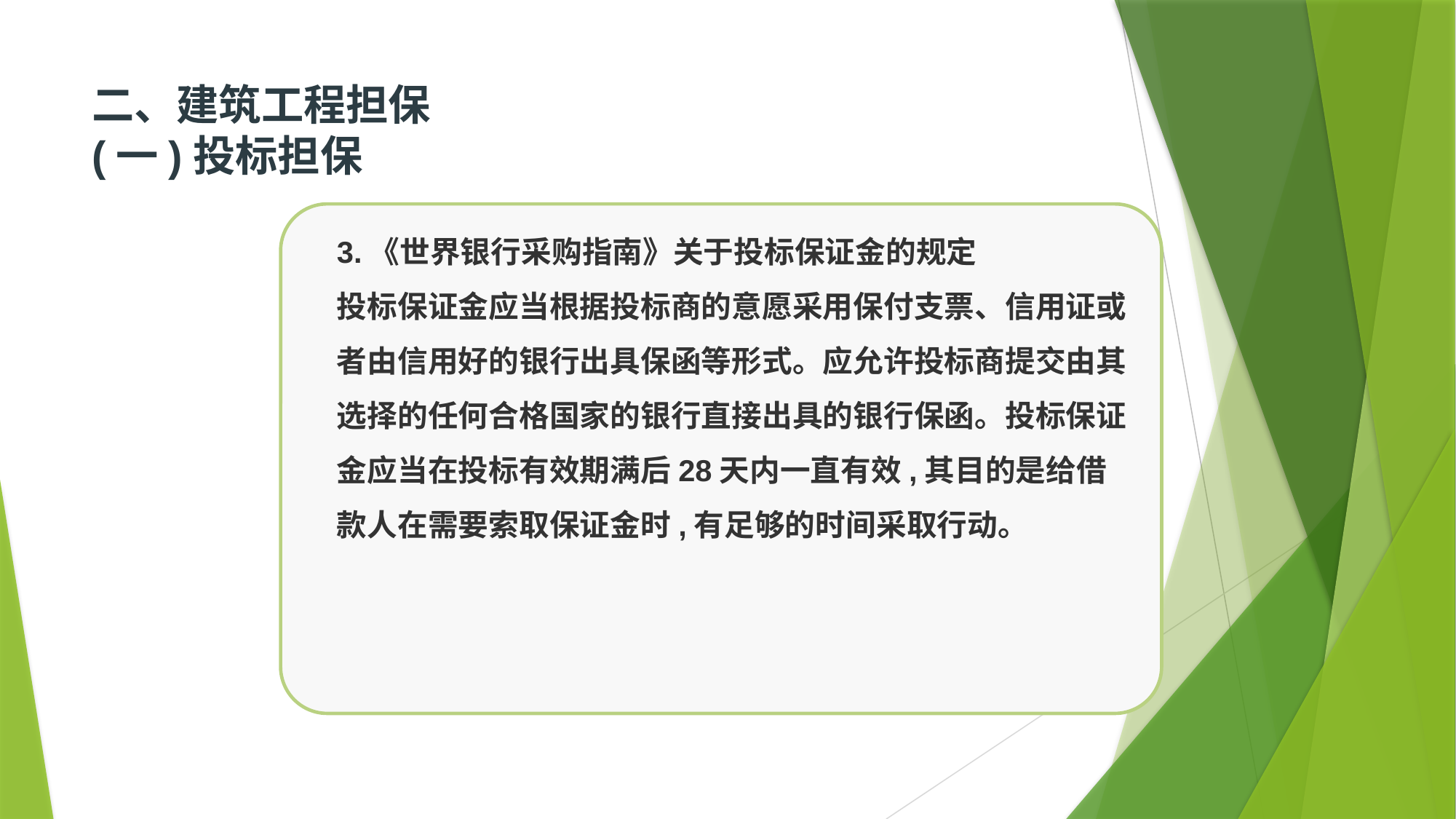

# 二、建筑工程担保 (一)投标担保

3.《世界银行采购指南》关于投标保证金的规定
投标保证金应当根据投标商的意愿采用保付支票、信用证或者由信用好的银行出具保函等形式。应允许投标商提交由其选择的任何合格国家的银行直接出具的银行保函。投标保证金应当在投标有效期满后28天内一直有效,其目的是给借款人在需要索取保证金时,有足够的时间采取行动。